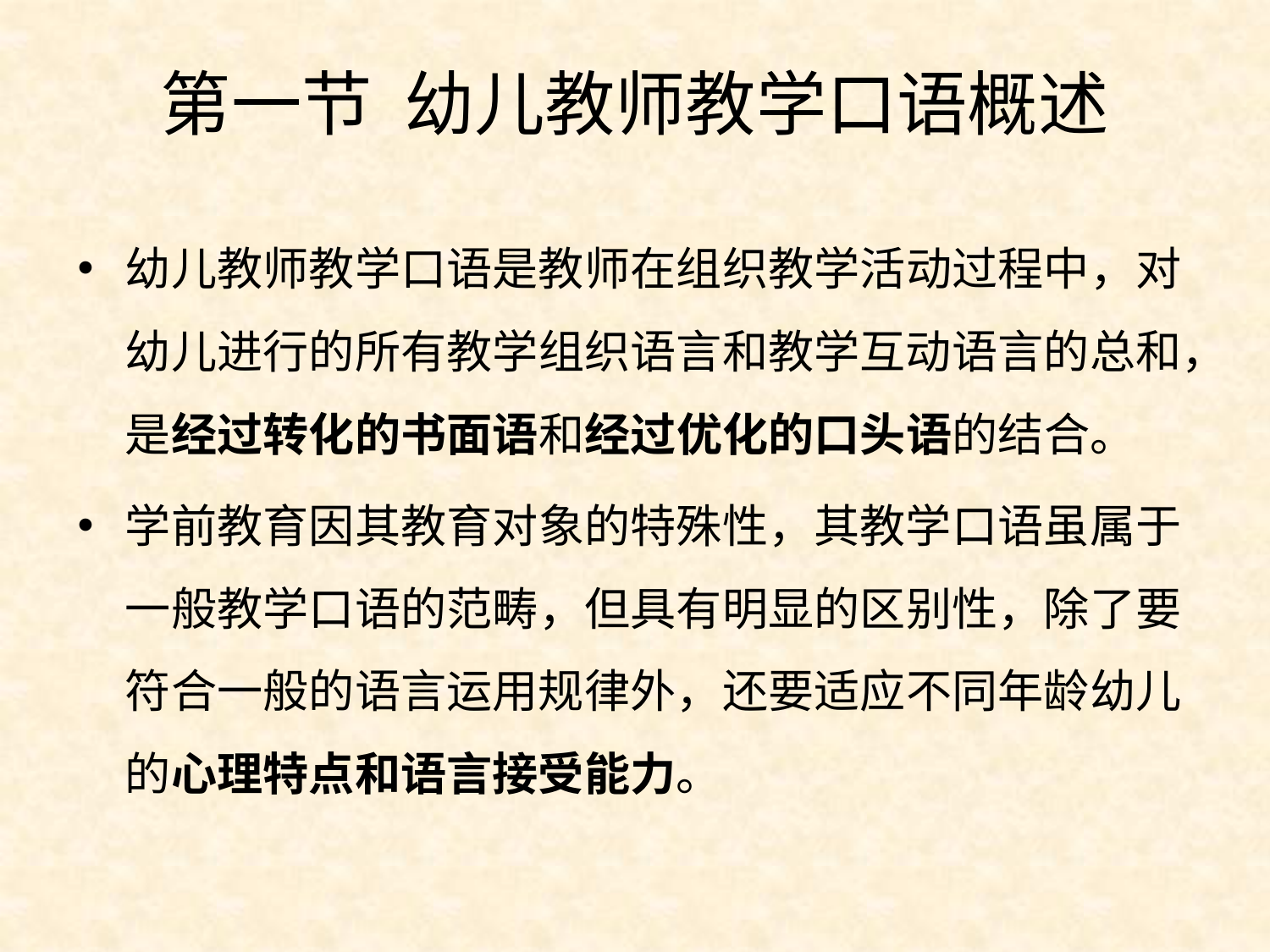

# 第一节  幼儿教师教学口语概述
幼儿教师教学口语是教师在组织教学活动过程中，对幼儿进行的所有教学组织语言和教学互动语言的总和，是经过转化的书面语和经过优化的口头语的结合。
学前教育因其教育对象的特殊性，其教学口语虽属于一般教学口语的范畴，但具有明显的区别性，除了要符合一般的语言运用规律外，还要适应不同年龄幼儿的心理特点和语言接受能力。